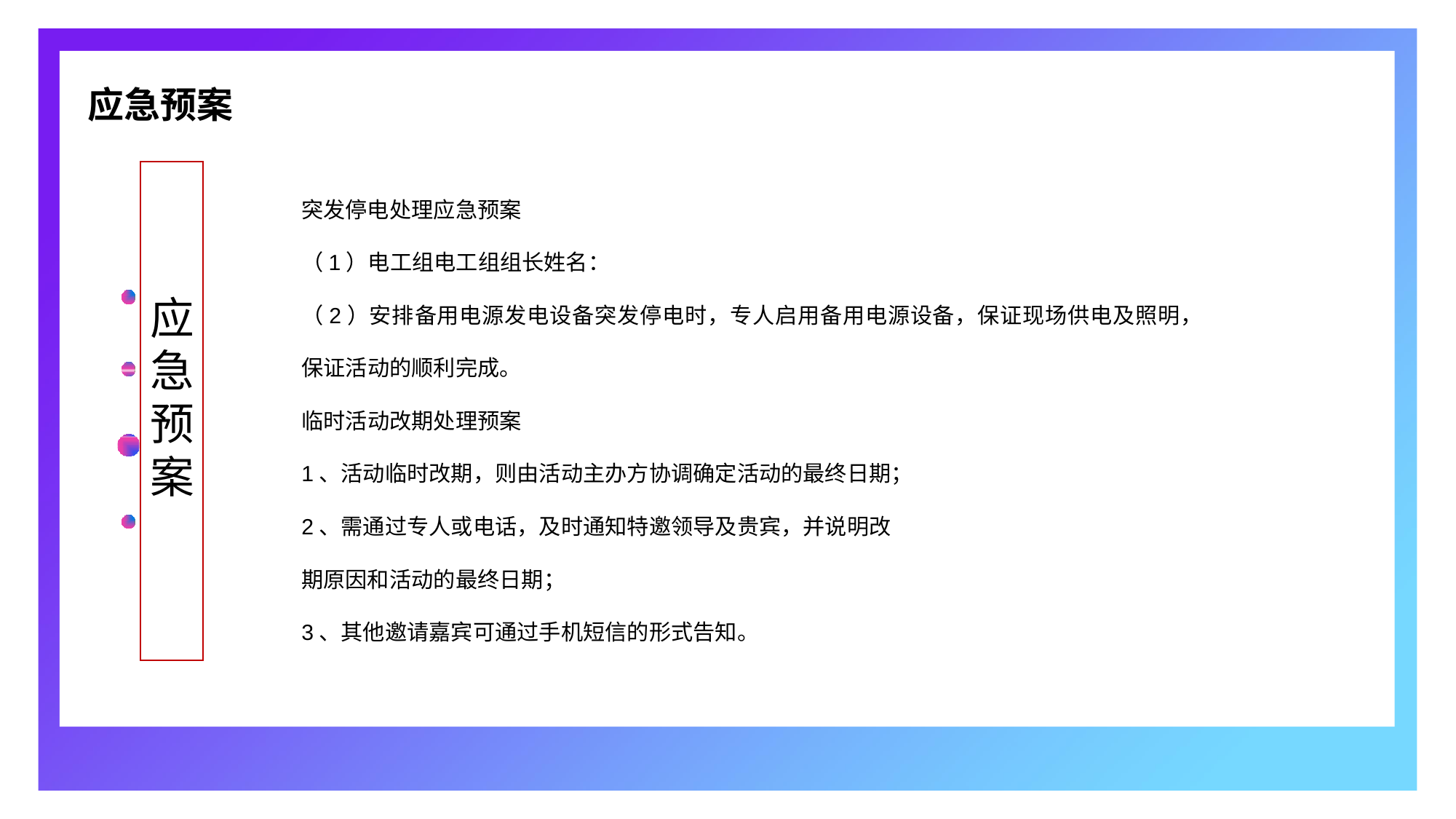

应急预案

突发停电处理应急预案
（1）电工组电工组组长姓名：
（2）安排备用电源发电设备突发停电时，专人启用备用电源设备，保证现场供电及照明，保证活动的顺利完成。
临时活动改期处理预案
1、活动临时改期，则由活动主办方协调确定活动的最终日期；
2、需通过专人或电话，及时通知特邀领导及贵宾，并说明改
期原因和活动的最终日期；
3、其他邀请嘉宾可通过手机短信的形式告知。
应急预案